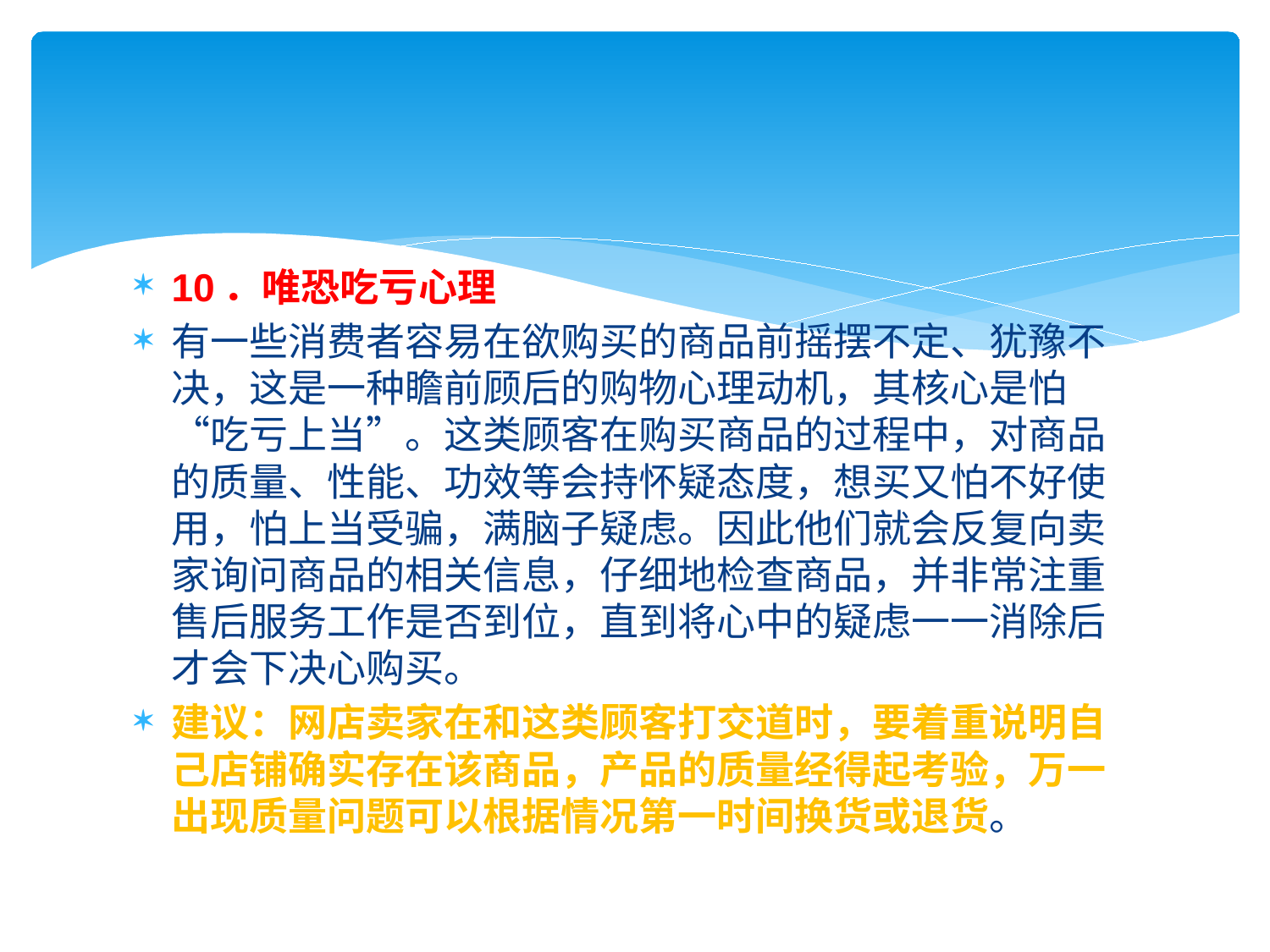

10．唯恐吃亏心理
有一些消费者容易在欲购买的商品前摇摆不定、犹豫不决，这是一种瞻前顾后的购物心理动机，其核心是怕“吃亏上当”。这类顾客在购买商品的过程中，对商品的质量、性能、功效等会持怀疑态度，想买又怕不好使用，怕上当受骗，满脑子疑虑。因此他们就会反复向卖家询问商品的相关信息，仔细地检查商品，并非常注重售后服务工作是否到位，直到将心中的疑虑一一消除后才会下决心购买。
建议：网店卖家在和这类顾客打交道时，要着重说明自己店铺确实存在该商品，产品的质量经得起考验，万一出现质量问题可以根据情况第一时间换货或退货。